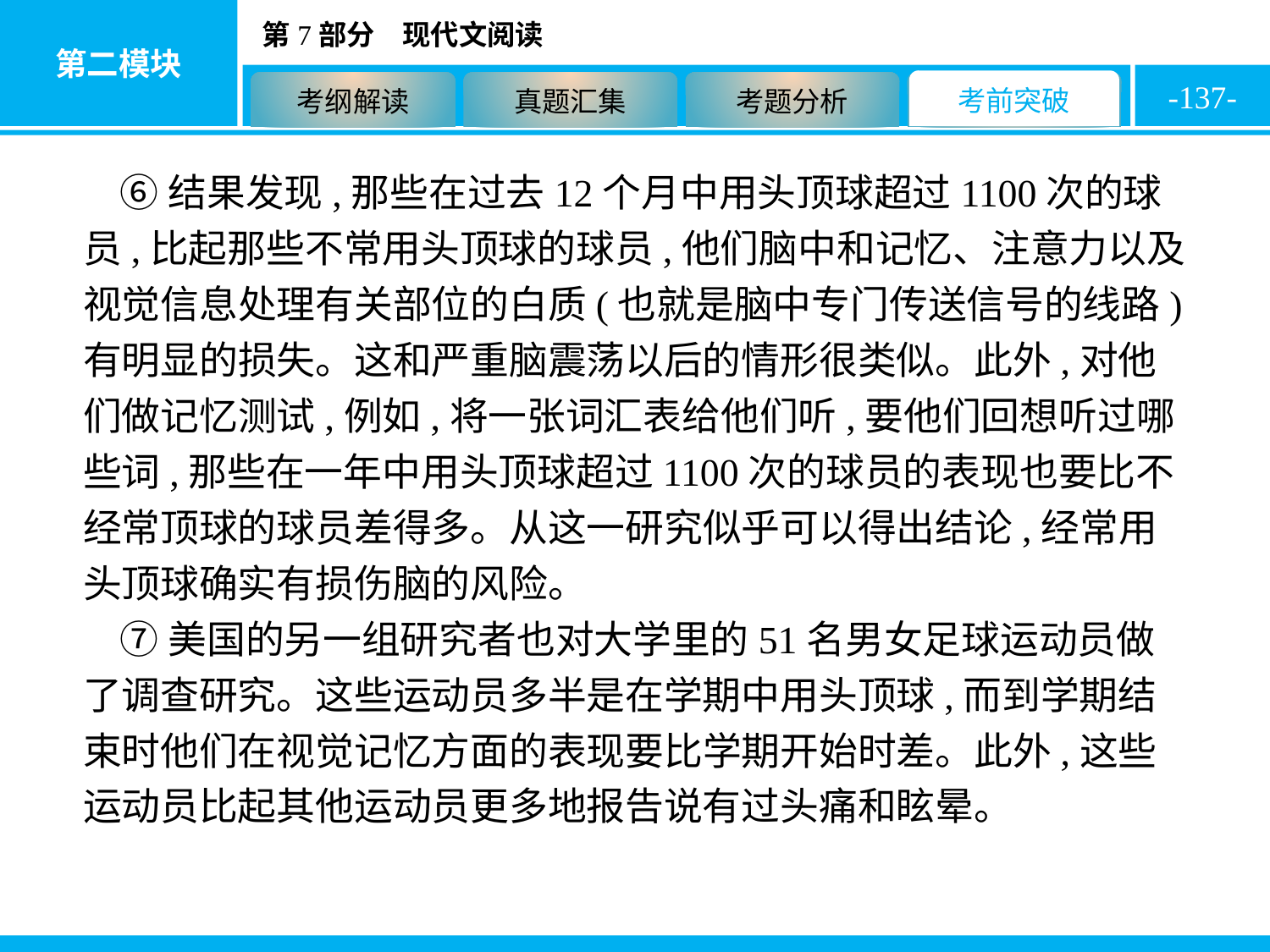

-137-
⑥结果发现,那些在过去12个月中用头顶球超过1100次的球员,比起那些不常用头顶球的球员,他们脑中和记忆、注意力以及视觉信息处理有关部位的白质(也就是脑中专门传送信号的线路)有明显的损失。这和严重脑震荡以后的情形很类似。此外,对他们做记忆测试,例如,将一张词汇表给他们听,要他们回想听过哪些词,那些在一年中用头顶球超过1100次的球员的表现也要比不经常顶球的球员差得多。从这一研究似乎可以得出结论,经常用头顶球确实有损伤脑的风险。
⑦美国的另一组研究者也对大学里的51名男女足球运动员做了调查研究。这些运动员多半是在学期中用头顶球,而到学期结束时他们在视觉记忆方面的表现要比学期开始时差。此外,这些运动员比起其他运动员更多地报告说有过头痛和眩晕。